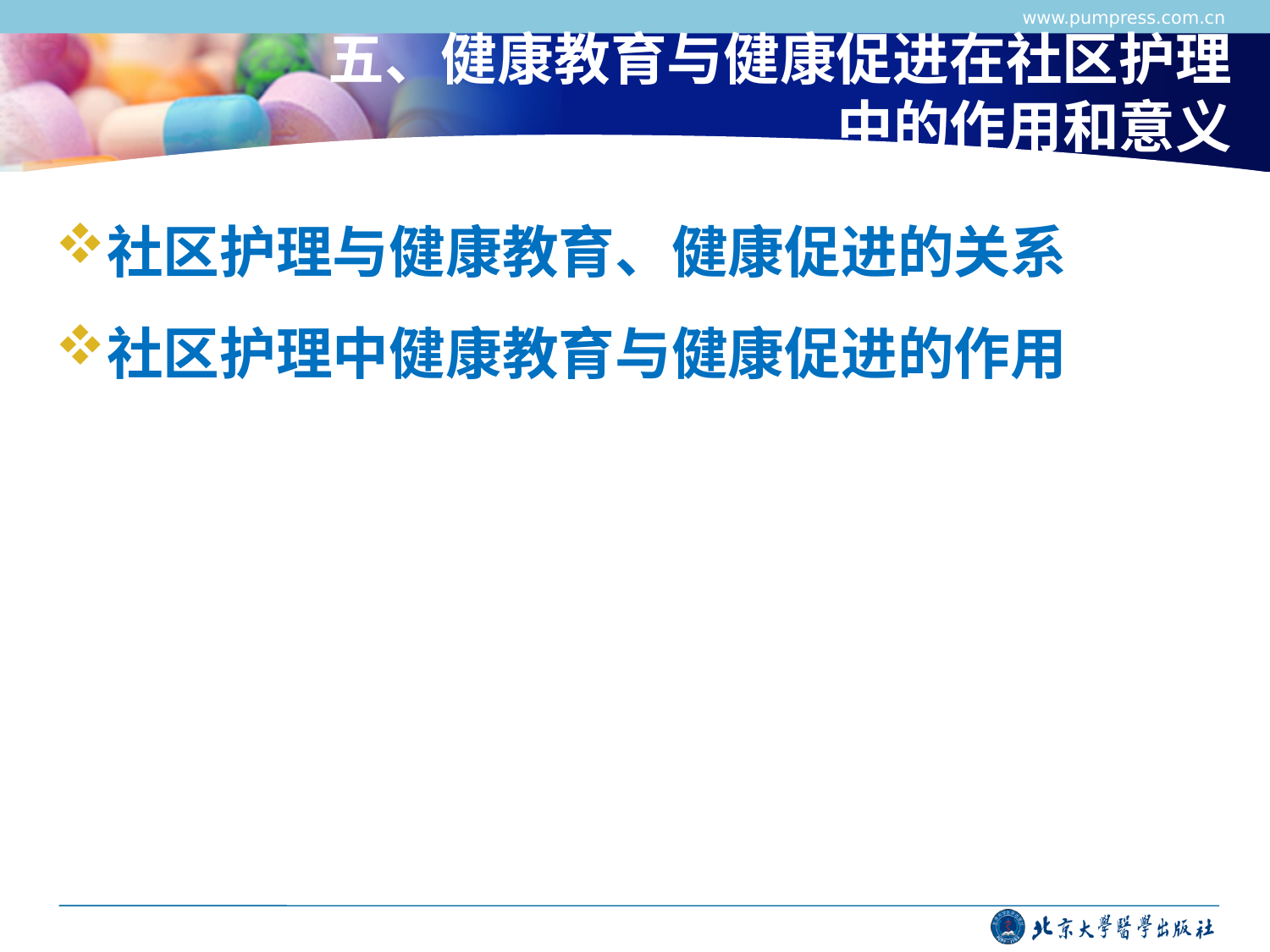

www.pumpress.com.cn
# 五、健康教育与健康促进在社区护理中的作用和意义
社区护理与健康教育、健康促进的关系
社区护理中健康教育与健康促进的作用